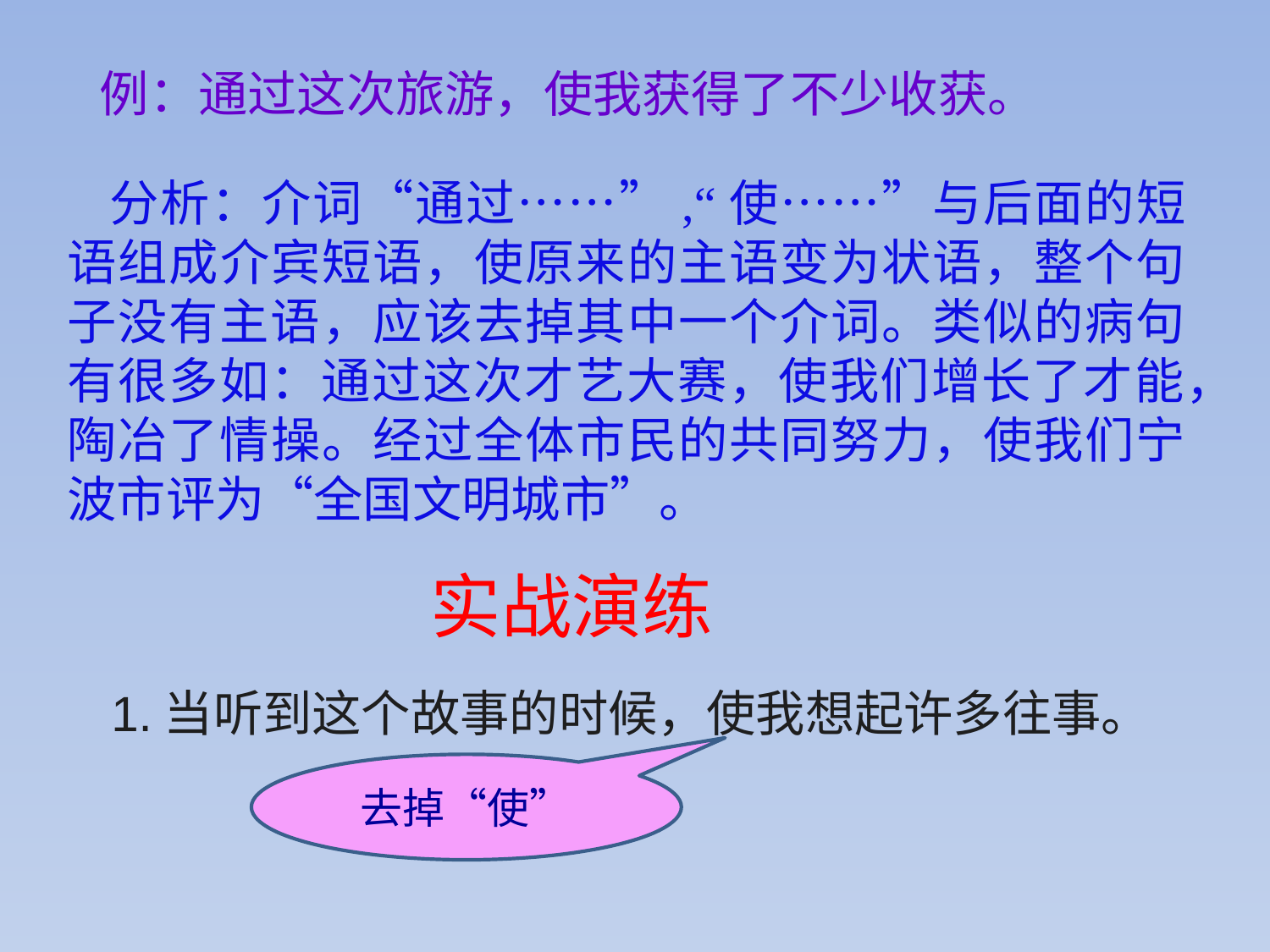

例：通过这次旅游，使我获得了不少收获。
分析：介词“通过……”,“使……”与后面的短语组成介宾短语，使原来的主语变为状语，整个句子没有主语，应该去掉其中一个介词。类似的病句有很多如：通过这次才艺大赛，使我们增长了才能，陶冶了情操。经过全体市民的共同努力，使我们宁波市评为“全国文明城市”。
实战演练
1.当听到这个故事的时候，使我想起许多往事。
去掉“使”